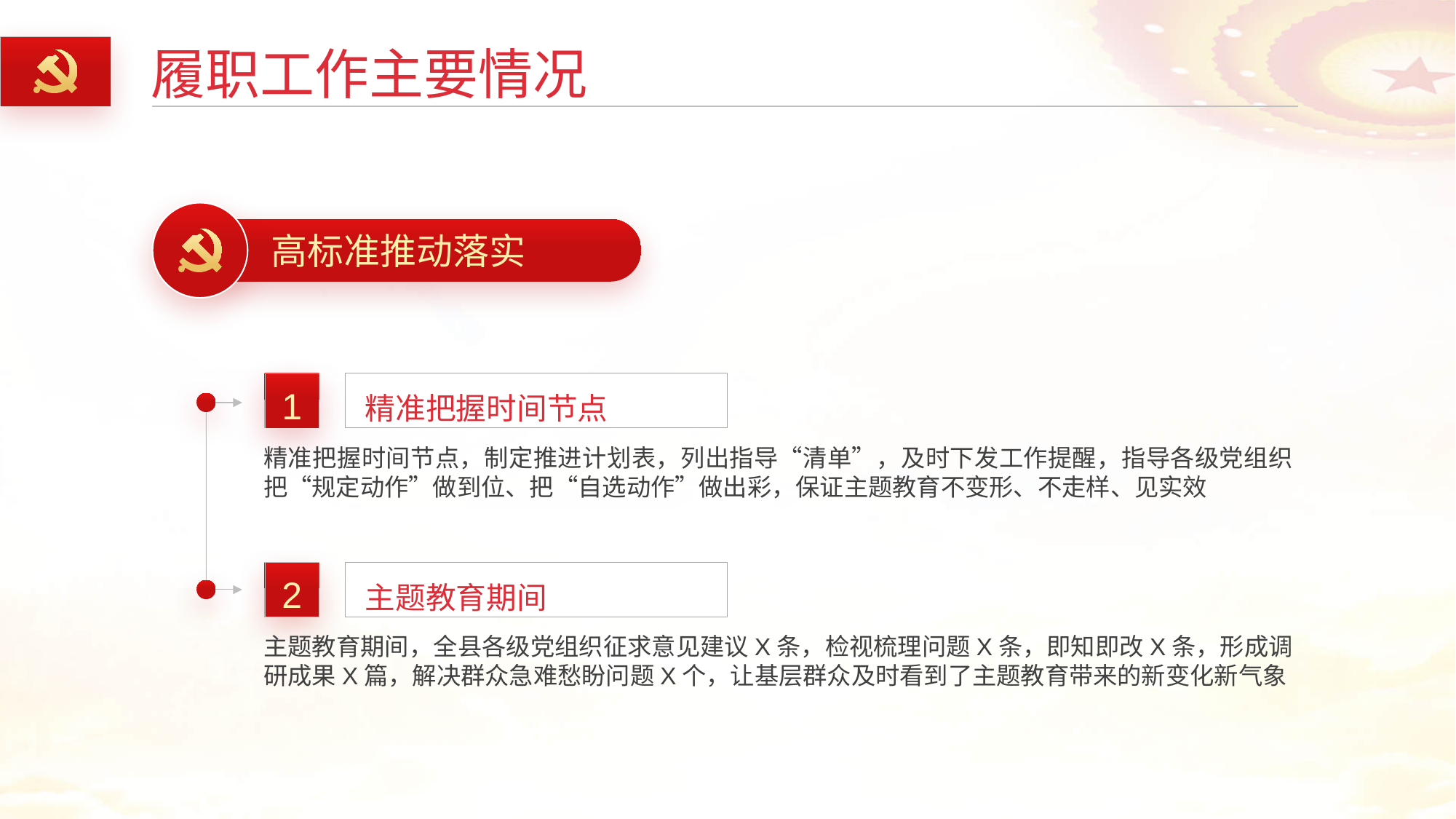

履职工作主要情况

高标准推动落实

1
精准把握时间节点

精准把握时间节点，制定推进计划表，列出指导“清单”，及时下发工作提醒，指导各级党组织把“规定动作”做到位、把“自选动作”做出彩，保证主题教育不变形、不走样、见实效

2
主题教育期间

主题教育期间，全县各级党组织征求意见建议X条，检视梳理问题X条，即知即改X条，形成调研成果X篇，解决群众急难愁盼问题X个，让基层群众及时看到了主题教育带来的新变化新气象